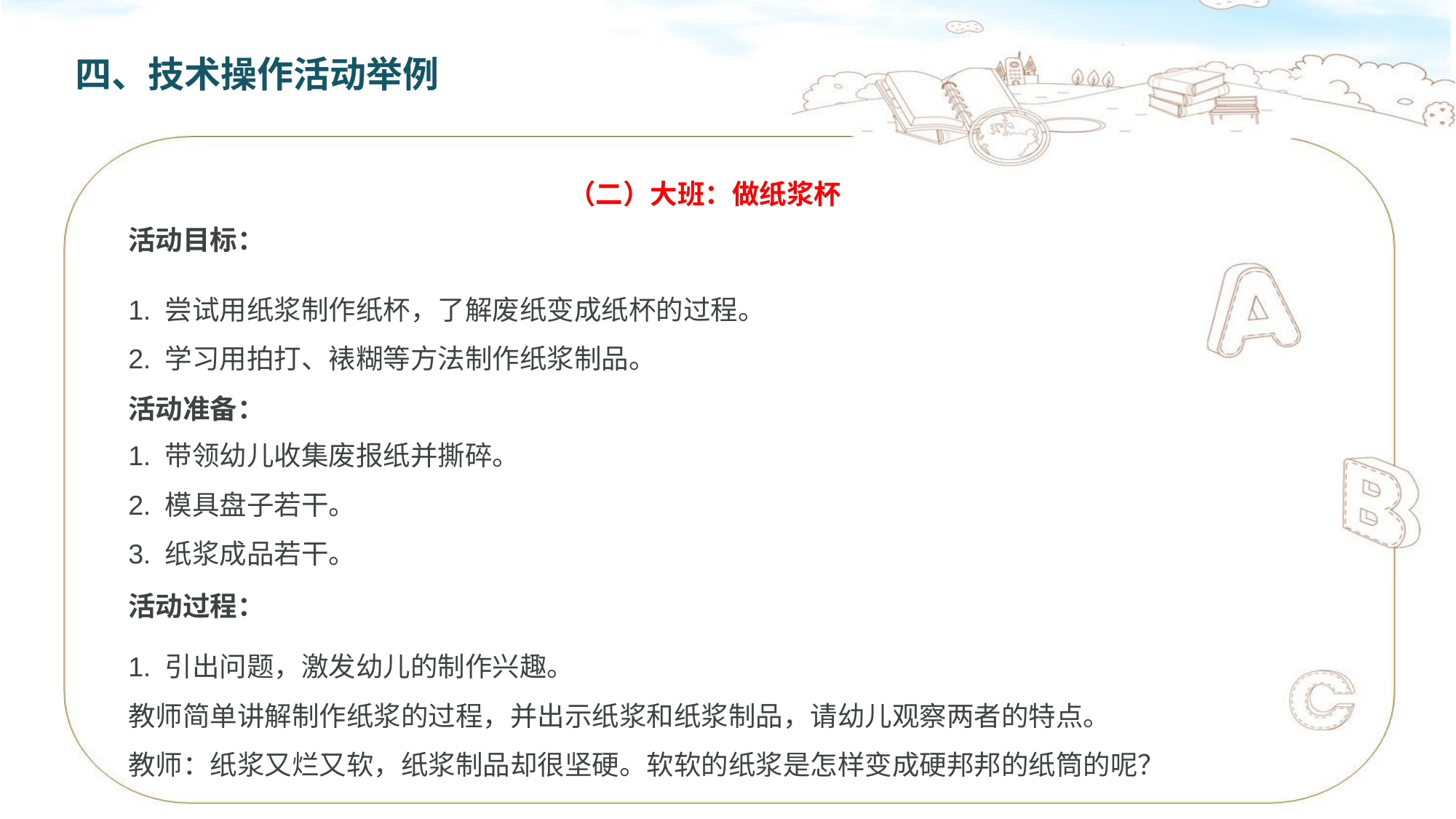

四、技术操作活动举例
（二）大班：做纸浆杯
活动目标：
1. 尝试用纸浆制作纸杯，了解废纸变成纸杯的过程。
2. 学习用拍打、裱糊等方法制作纸浆制品。
活动准备：
1. 带领幼儿收集废报纸并撕碎。
2. 模具盘子若干。
3. 纸浆成品若干。
活动过程：
1. 引出问题，激发幼儿的制作兴趣。
教师简单讲解制作纸浆的过程，并出示纸浆和纸浆制品，请幼儿观察两者的特点。
教师：纸浆又烂又软，纸浆制品却很坚硬。软软的纸浆是怎样变成硬邦邦的纸筒的呢？